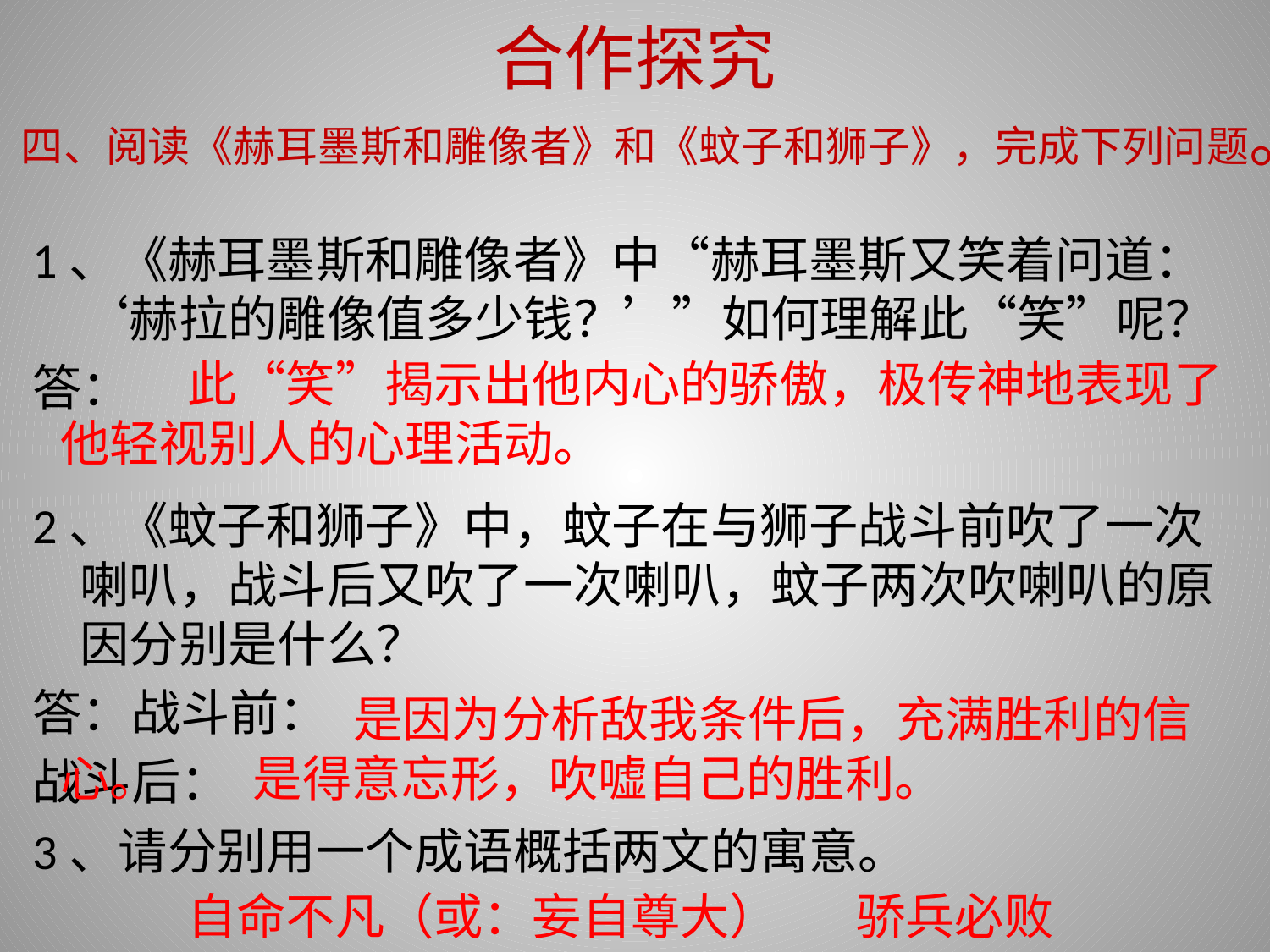

# 合作探究 四、阅读《赫耳墨斯和雕像者》和《蚊子和狮子》，完成下列问题。
1、《赫耳墨斯和雕像者》中“赫耳墨斯又笑着问道：‘赫拉的雕像值多少钱？’”如何理解此“笑”呢？
答：

2、《蚊子和狮子》中，蚊子在与狮子战斗前吹了一次喇叭，战斗后又吹了一次喇叭，蚊子两次吹喇叭的原因分别是什么？
答：战斗前：
战斗后：
3、请分别用一个成语概括两文的寓意。
		此“笑”揭示出他内心的骄傲，极传神地表现了他轻视别人的心理活动。

		              是因为分析敌我条件后，充满胜利的信心。 	      是得意忘形，吹嘘自己的胜利。

		自命不凡（或：妄自尊大）       骄兵必败